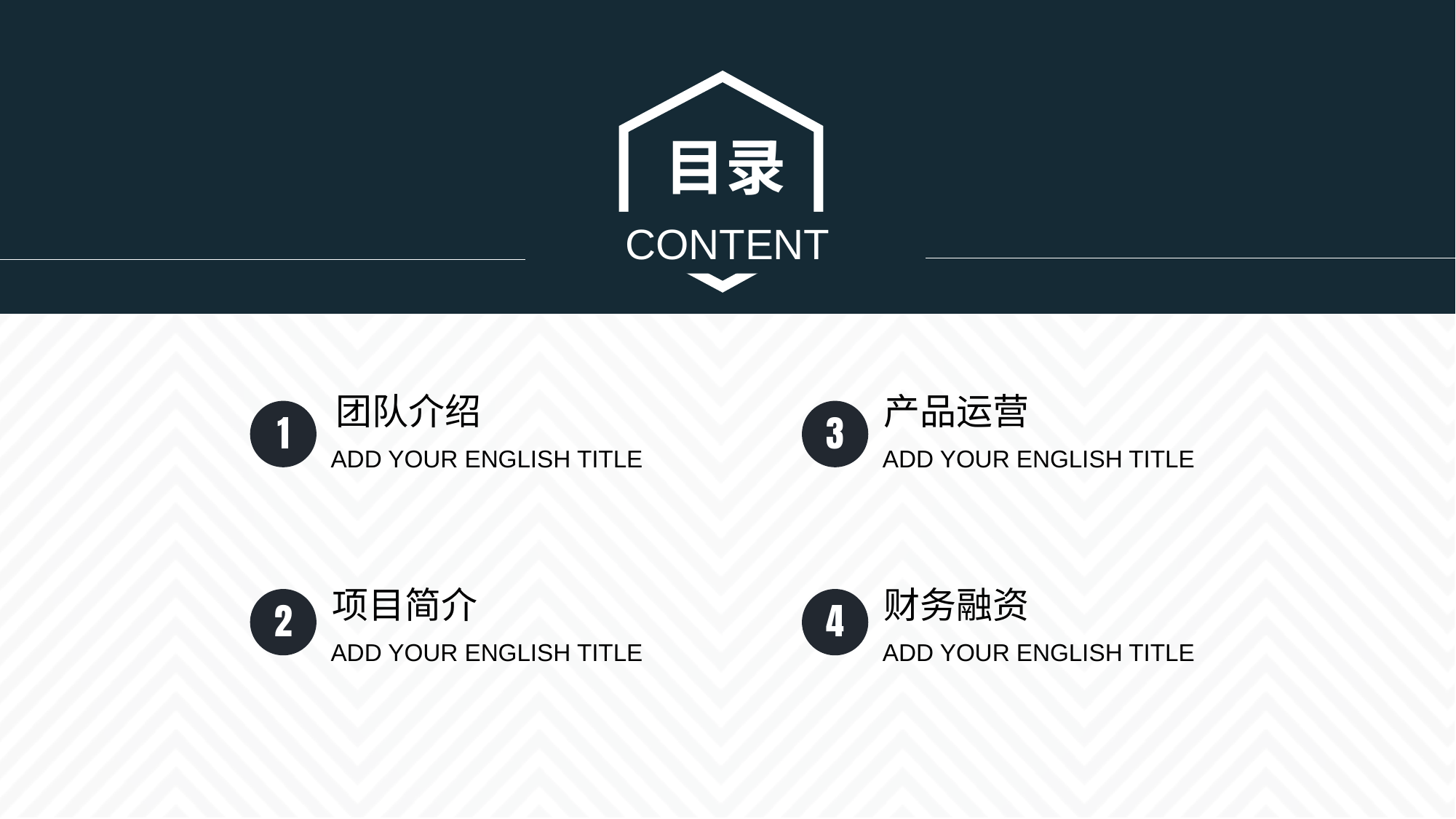

目录
CONTENT
团队介绍
产品运营
1
3
ADD YOUR ENGLISH TITLE
ADD YOUR ENGLISH TITLE
项目简介
财务融资
2
4
ADD YOUR ENGLISH TITLE
ADD YOUR ENGLISH TITLE